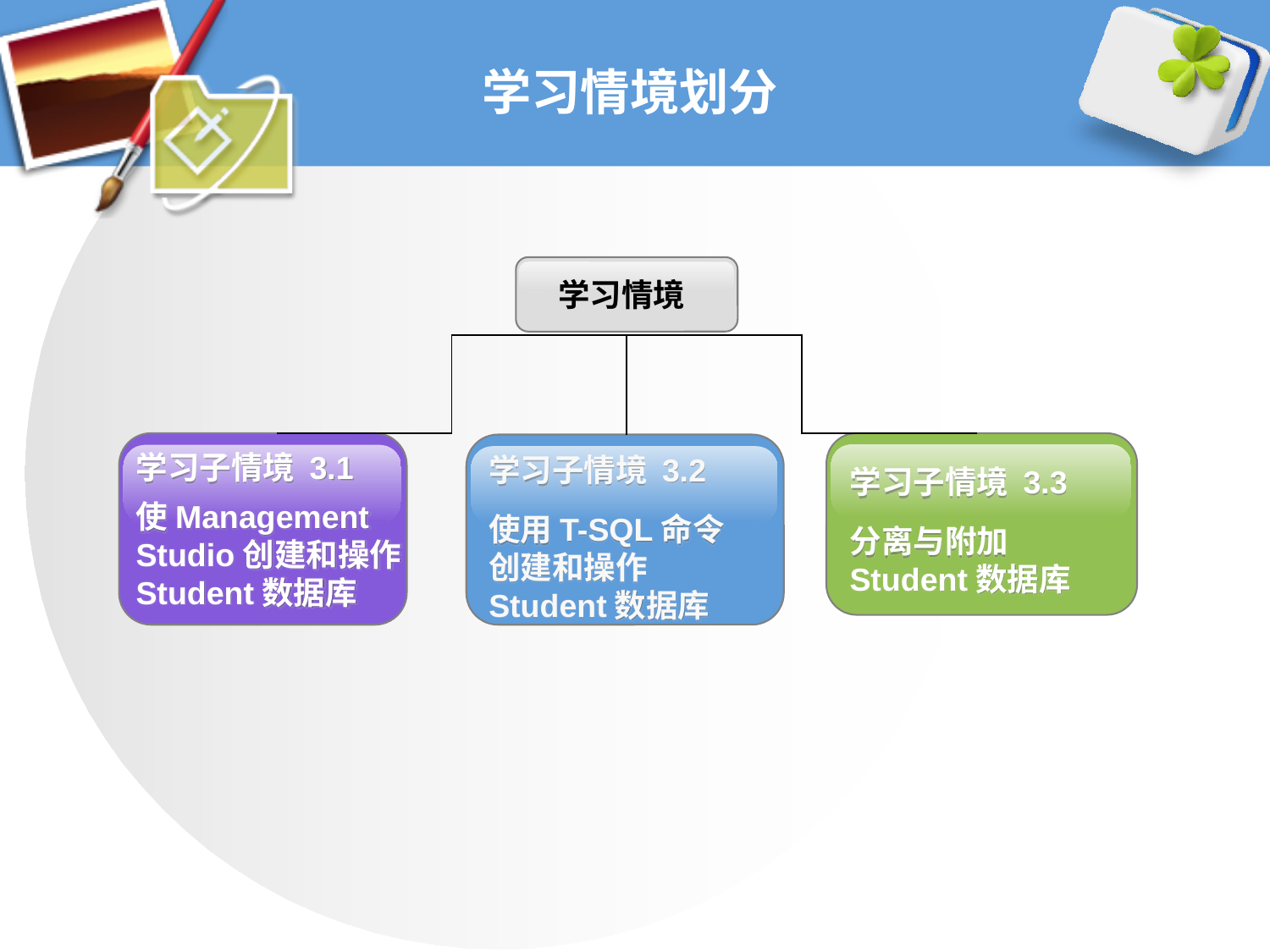

# 学习情境划分

学习情境

学习子情境 3.1
使Management Studio创建和操作 Student数据库
学习子情境 3.2
使用T-SQL命令
创建和操作Student数据库
学习子情境 3.3
分离与附加Student数据库